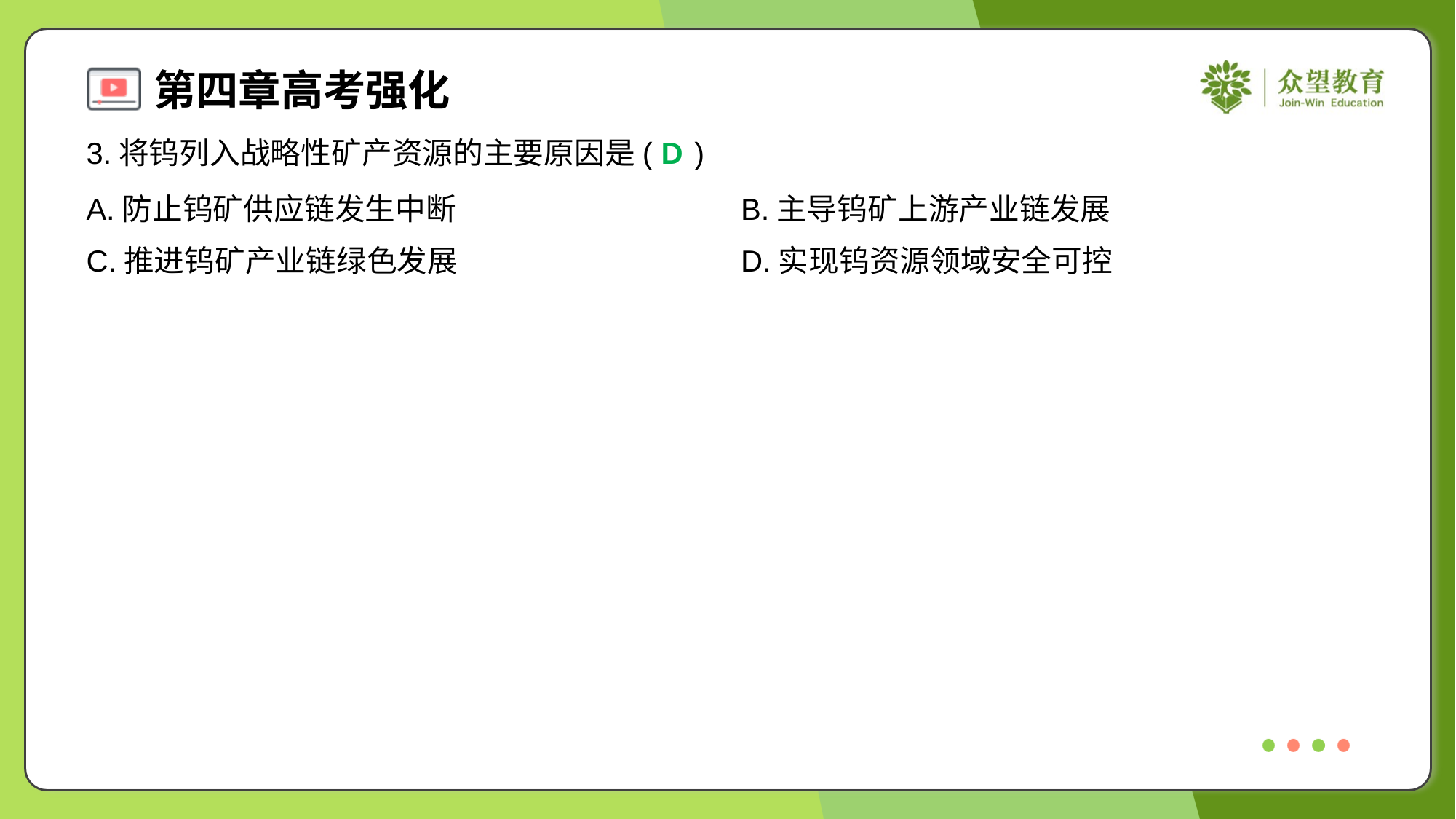

3.将钨列入战略性矿产资源的主要原因是(     )
D
A.防止钨矿供应链发生中断	B.主导钨矿上游产业链发展
C.推进钨矿产业链绿色发展	D.实现钨资源领域安全可控